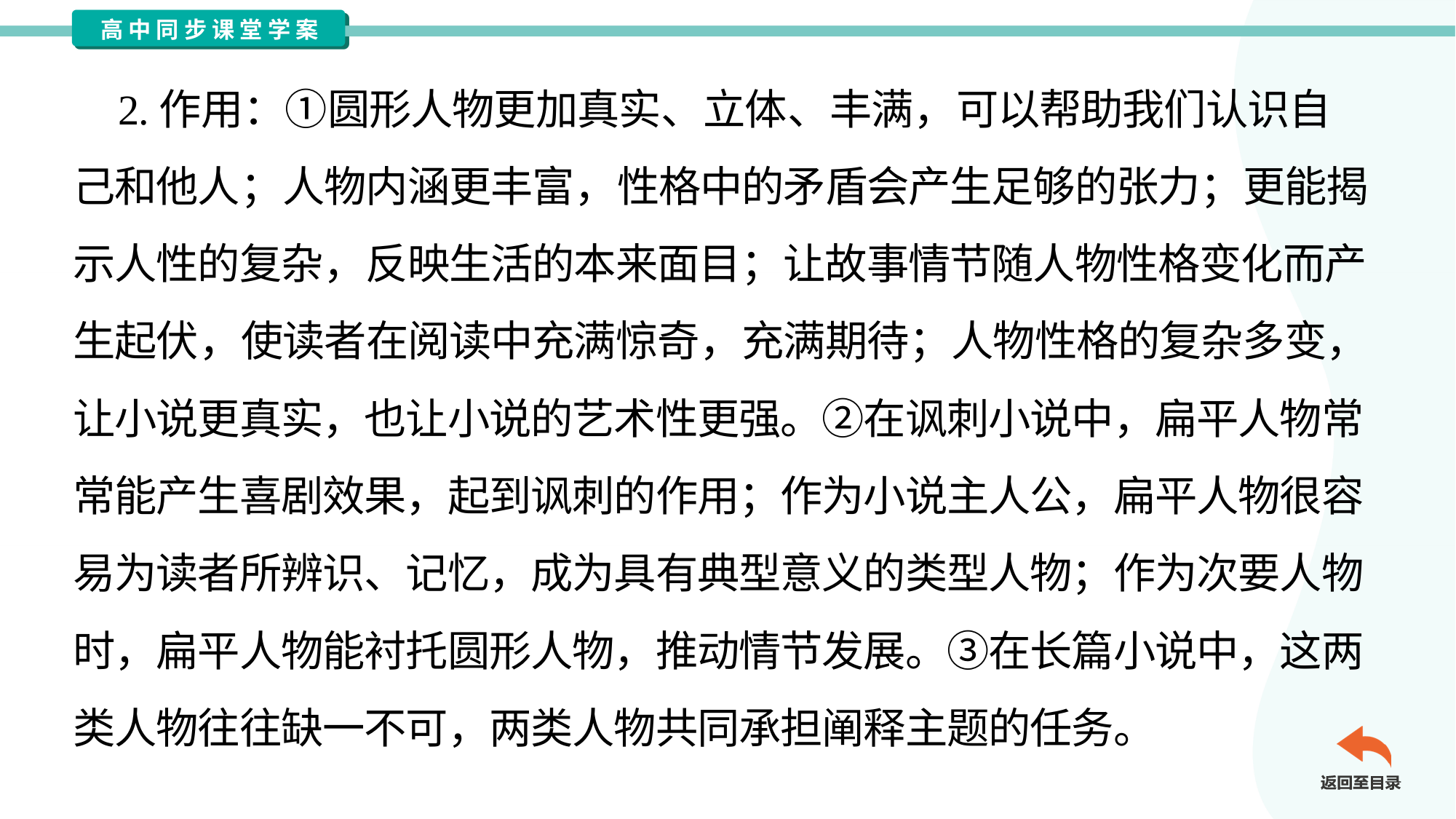

2.作用：①圆形人物更加真实、立体、丰满，可以帮助我们认识自
己和他人；人物内涵更丰富，性格中的矛盾会产生足够的张力；更能揭
示人性的复杂，反映生活的本来面目；让故事情节随人物性格变化而产
生起伏，使读者在阅读中充满惊奇，充满期待；人物性格的复杂多变，
让小说更真实，也让小说的艺术性更强。②在讽刺小说中，扁平人物常
常能产生喜剧效果，起到讽刺的作用；作为小说主人公，扁平人物很容
易为读者所辨识、记忆，成为具有典型意义的类型人物；作为次要人物
时，扁平人物能衬托圆形人物，推动情节发展。③在长篇小说中，这两
类人物往往缺一不可，两类人物共同承担阐释主题的任务。